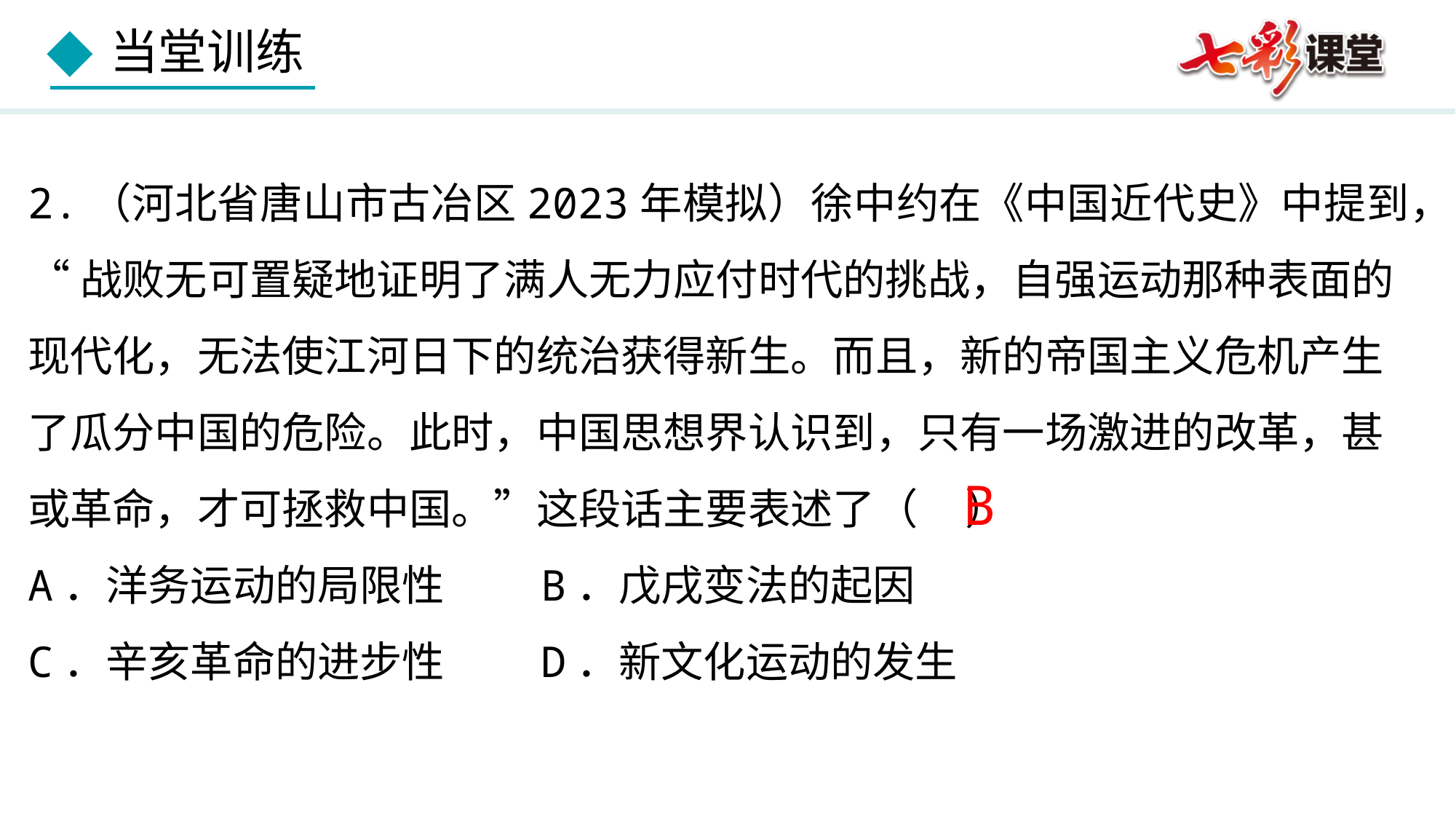

2.（河北省唐山市古冶区2023年模拟）徐中约在《中国近代史》中提到，
“战败无可置疑地证明了满人无力应付时代的挑战，自强运动那种表面的
现代化，无法使江河日下的统治获得新生。而且，新的帝国主义危机产生
了瓜分中国的危险。此时，中国思想界认识到，只有一场激进的改革，甚
或革命，才可拯救中国。”这段话主要表述了（     ）
A．洋务运动的局限性	       B．戊戌变法的起因
C．辛亥革命的进步性	       D．新文化运动的发生

B